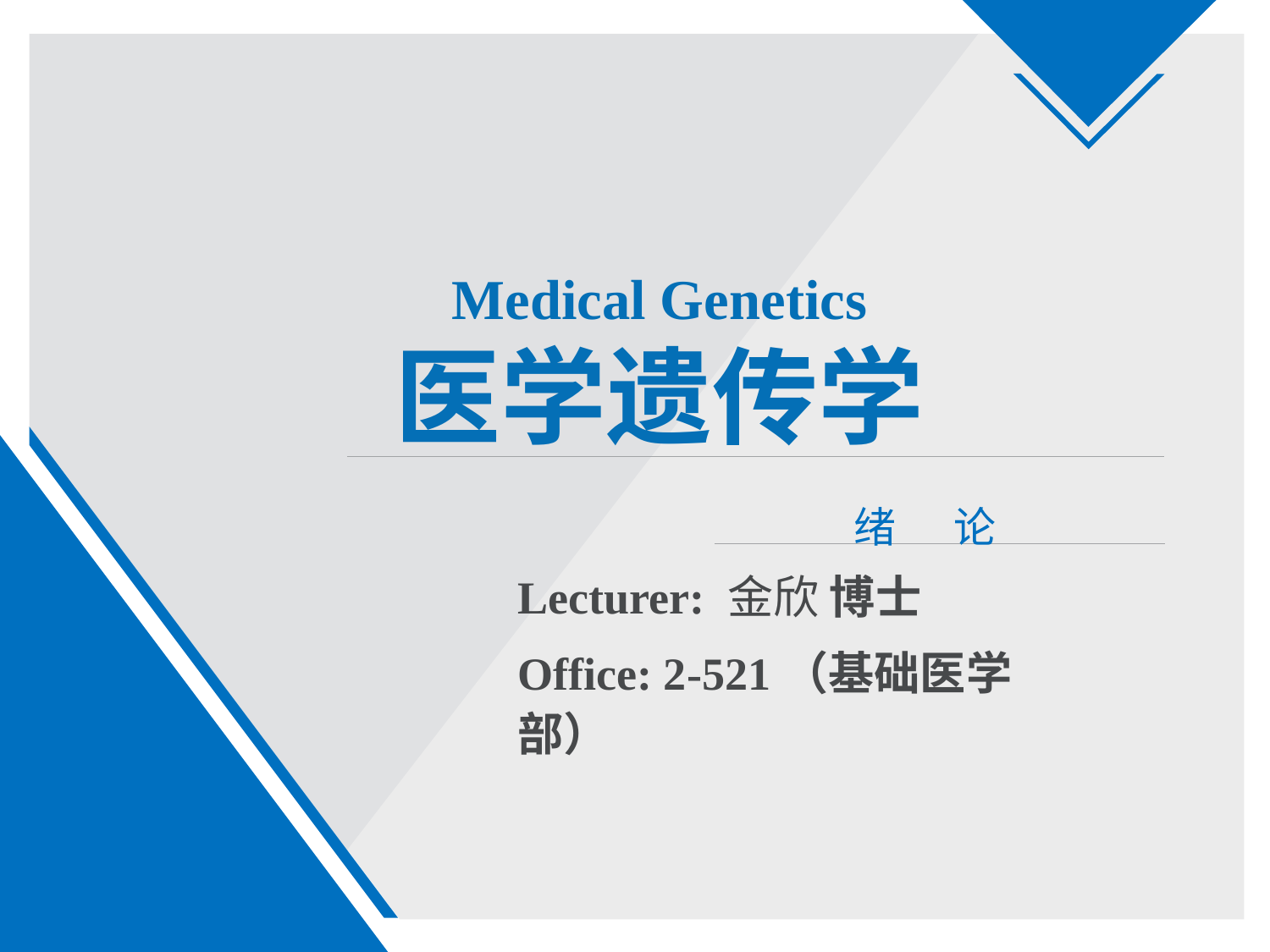

# Medical Genetics 医学遗传学
绪      论
Lecturer: 金欣 博士
Office: 2-521（基础医学部）